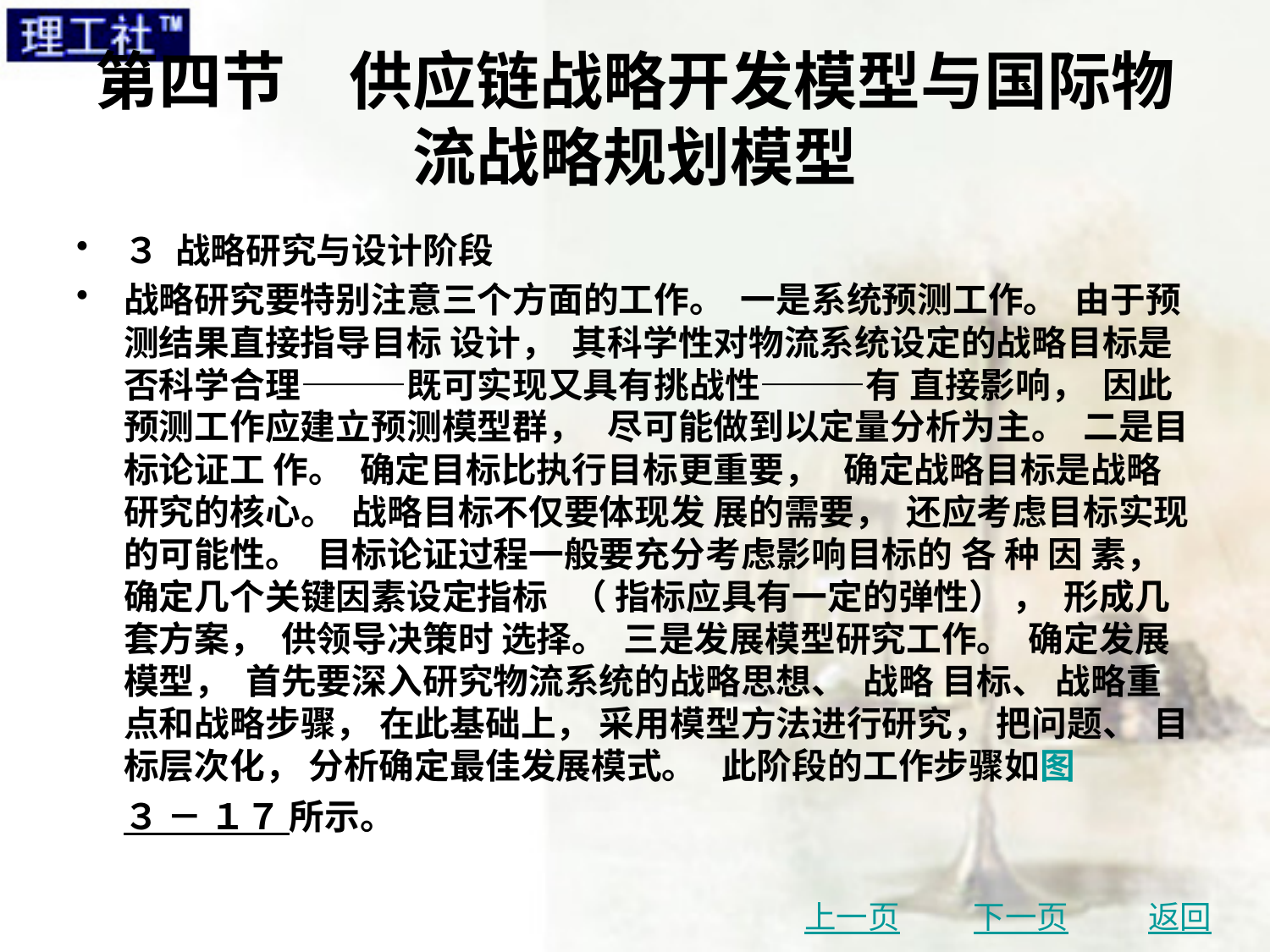

# 第四节　供应链战略开发模型与国际物流战略规划模型
３  战略研究与设计阶段
战略研究要特别注意三个方面的工作。  一是系统预测工作。  由于预测结果直接指导目标 设计，  其科学性对物流系统设定的战略目标是否科学合理———既可实现又具有挑战性———有 直接影响，  因此预测工作应建立预测模型群，   尽可能做到以定量分析为主。  二是目标论证工 作。  确定目标比执行目标更重要，   确定战略目标是战略研究的核心。  战略目标不仅要体现发 展的需要，  还应考虑目标实现的可能性。  目标论证过程一般要充分考虑影响目标的 各 种 因 素，  确定几个关键因素设定指标   （ 指标应具有一定的弹性） ，  形成几套方案，  供领导决策时 选择。  三是发展模型研究工作。  确定发展模型，  首先要深入研究物流系统的战略思想、  战略 目标、 战略重点和战略步骤， 在此基础上， 采用模型方法进行研究， 把问题、  目标层次化， 分析确定最佳发展模式。   此阶段的工作步骤如图 ３ － １７ 所示。

上一页
下一页
返回